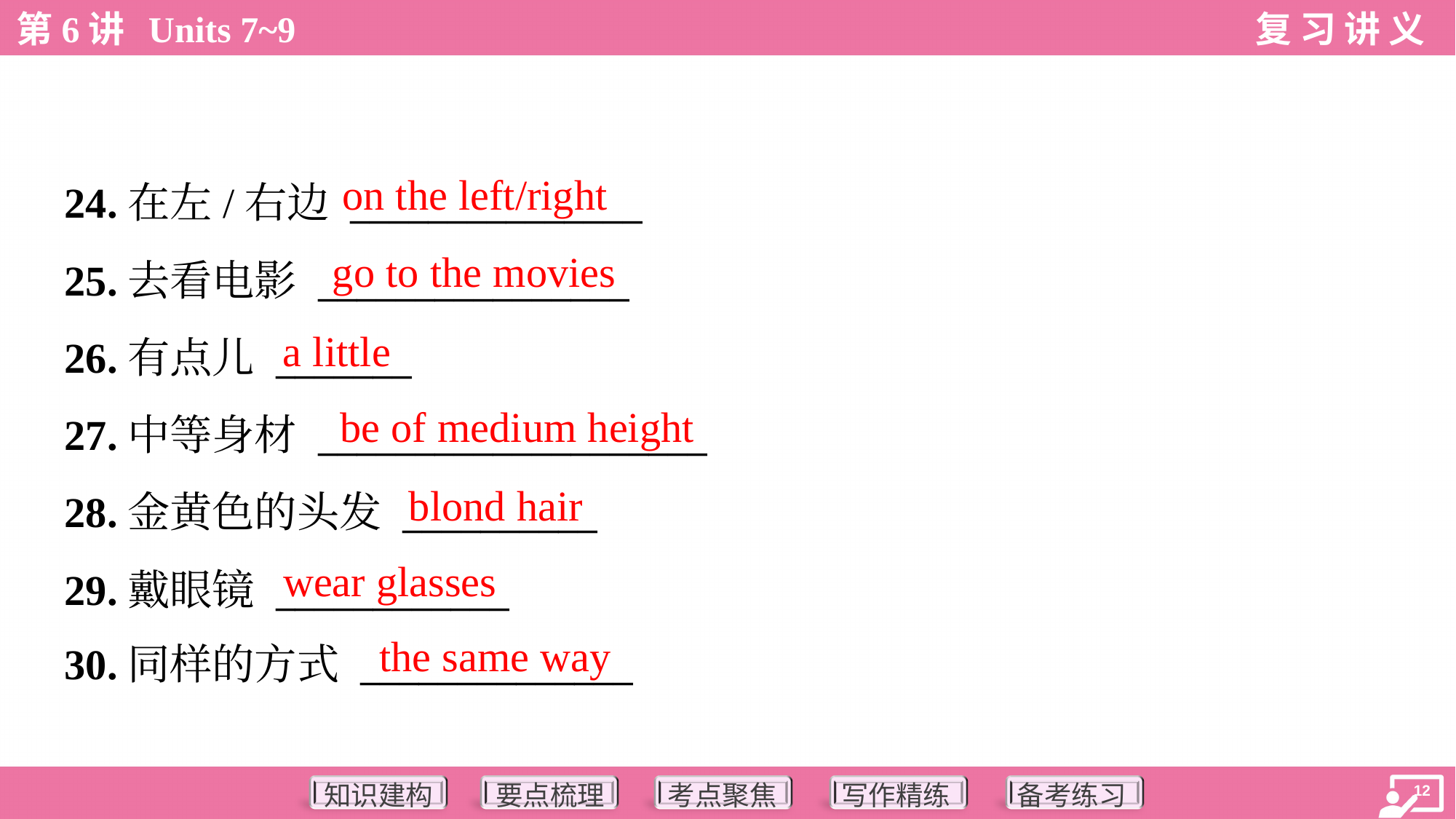

on the left/right
24.在左/右边 _______________
25.去看电影 ________________
26.有点儿 _______
27.中等身材 ____________________
28.金黄色的头发 __________
29.戴眼镜 ____________
30.同样的方式 ______________
go to the movies
a little
be of medium height
blond hair
wear glasses
the same way